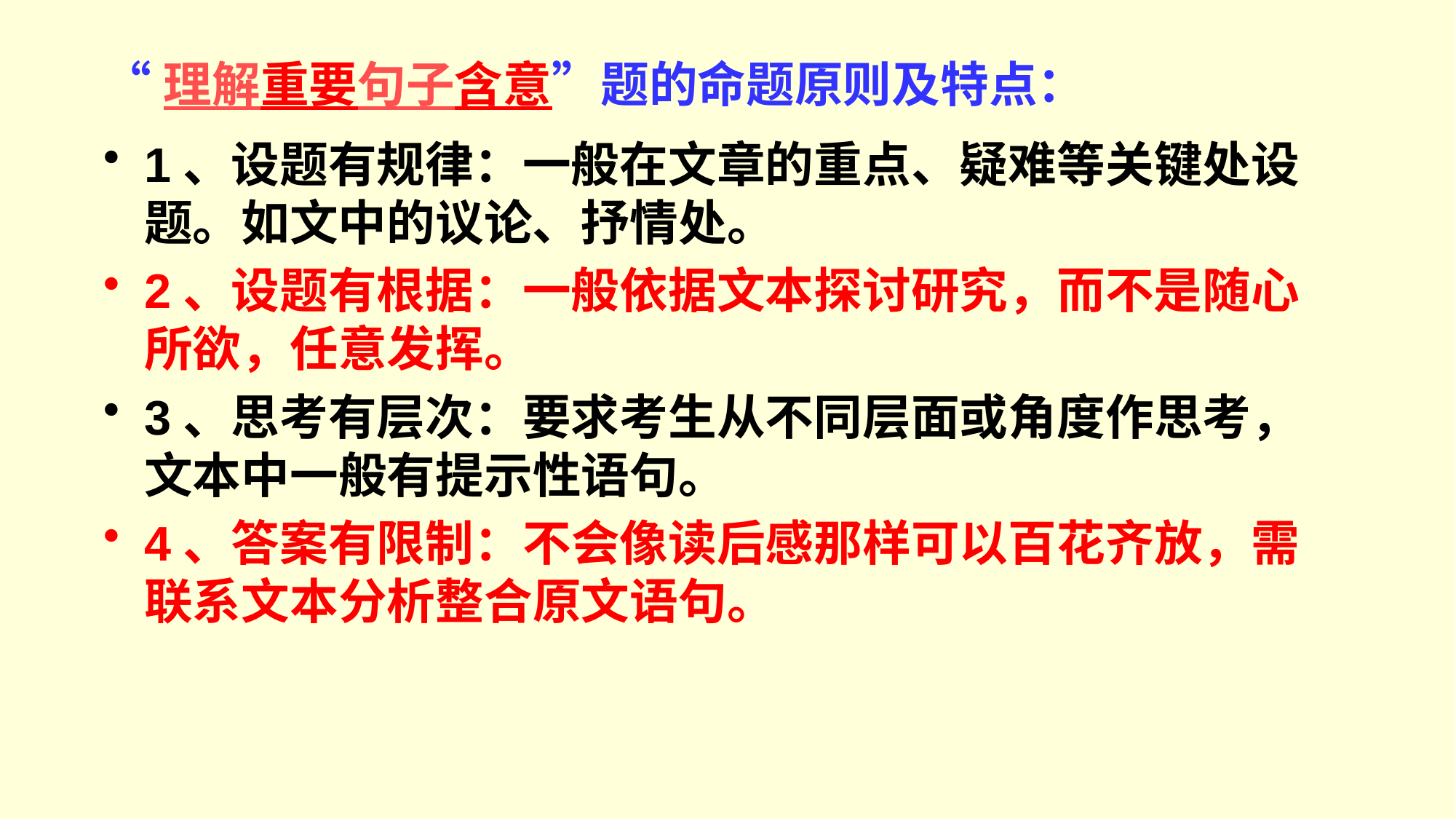

“理解重要句子含意”题的命题原则及特点：
1、设题有规律：一般在文章的重点、疑难等关键处设题。如文中的议论、抒情处。
2、设题有根据：一般依据文本探讨研究，而不是随心所欲，任意发挥。
3、思考有层次：要求考生从不同层面或角度作思考，文本中一般有提示性语句。
4、答案有限制：不会像读后感那样可以百花齐放，需联系文本分析整合原文语句。